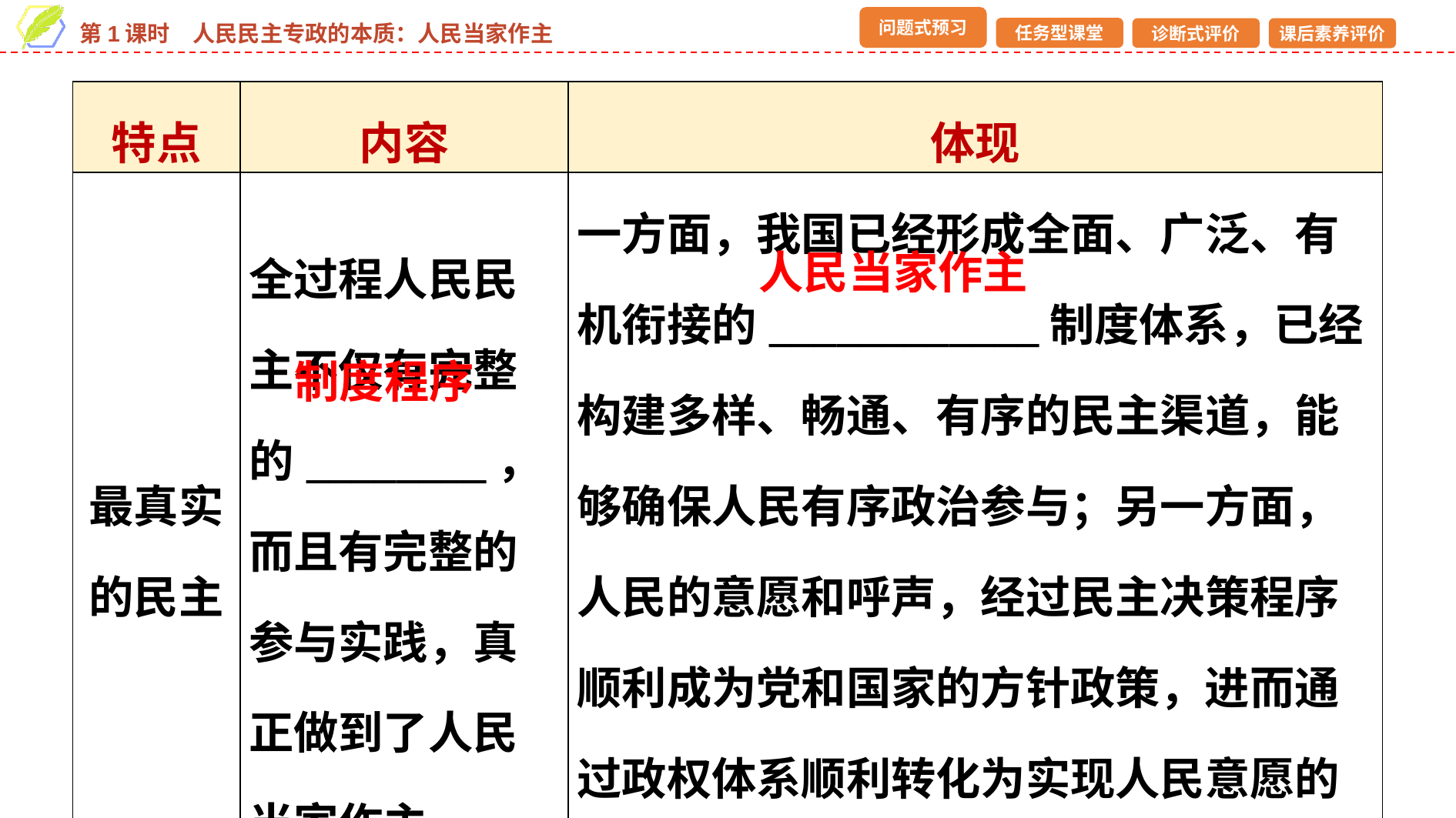

| 特点 | 内容 | 体现 |
| --- | --- | --- |
| 最真实的民主 | 全过程人民民主不仅有完整的\_\_\_\_\_\_\_\_，而且有完整的参与实践，真正做到了人民当家作主 | 一方面，我国已经形成全面、广泛、有机衔接的\_\_\_\_\_\_\_\_\_\_\_\_制度体系，已经构建多样、畅通、有序的民主渠道，能够确保人民有序政治参与；另一方面，人民的意愿和呼声，经过民主决策程序顺利成为党和国家的方针政策，进而通过政权体系顺利转化为实现人民意愿的具体实践，能够确保人民真正当家作主 |
人民当家作主
制度程序